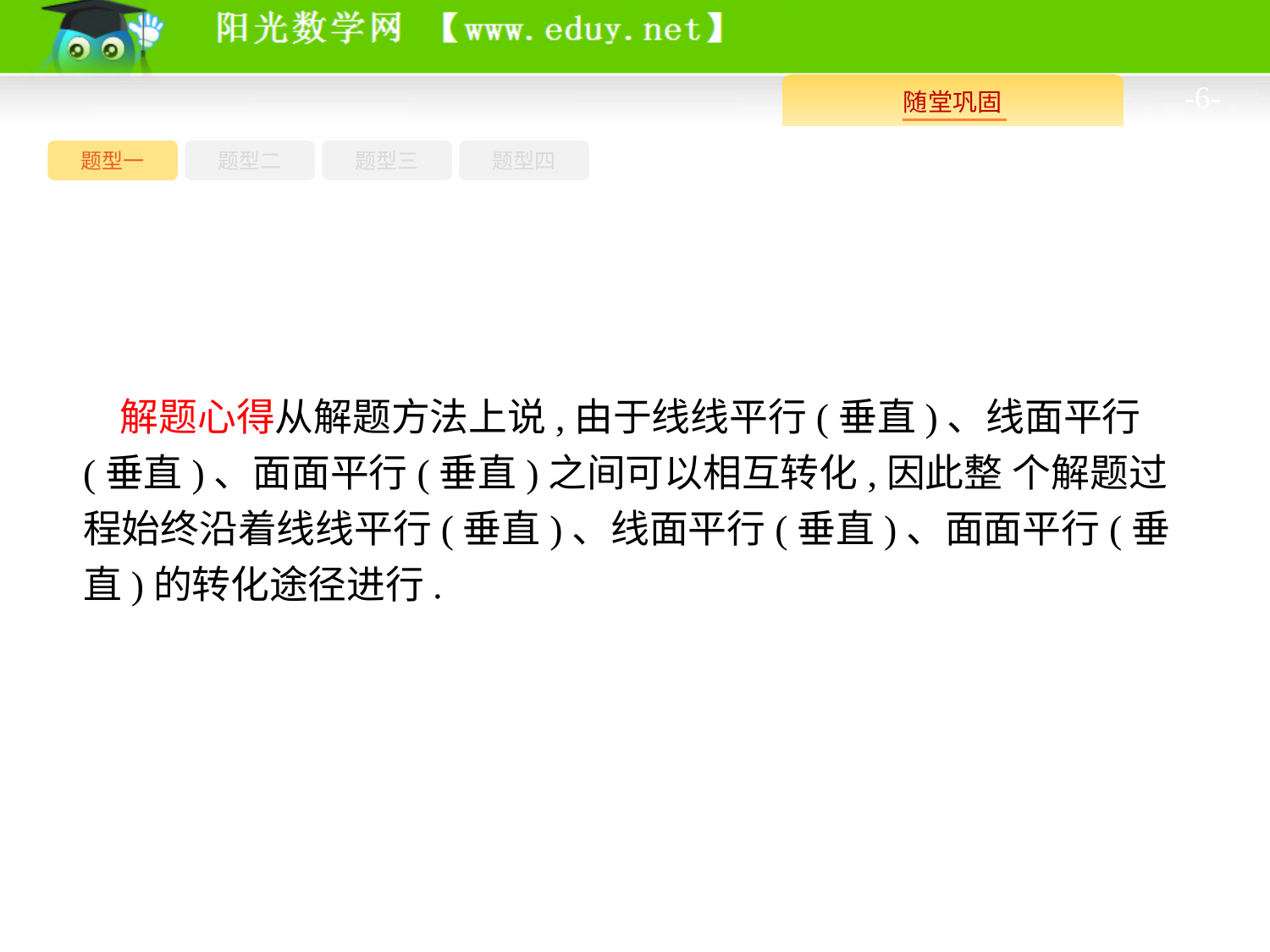

-6-
题型四
题型一
题型三
题型二
解题心得从解题方法上说,由于线线平行(垂直)、线面平行(垂直)、面面平行(垂直)之间可以相互转化,因此整 个解题过程始终沿着线线平行(垂直)、线面平行(垂直)、面面平行(垂直)的转化途径进行.